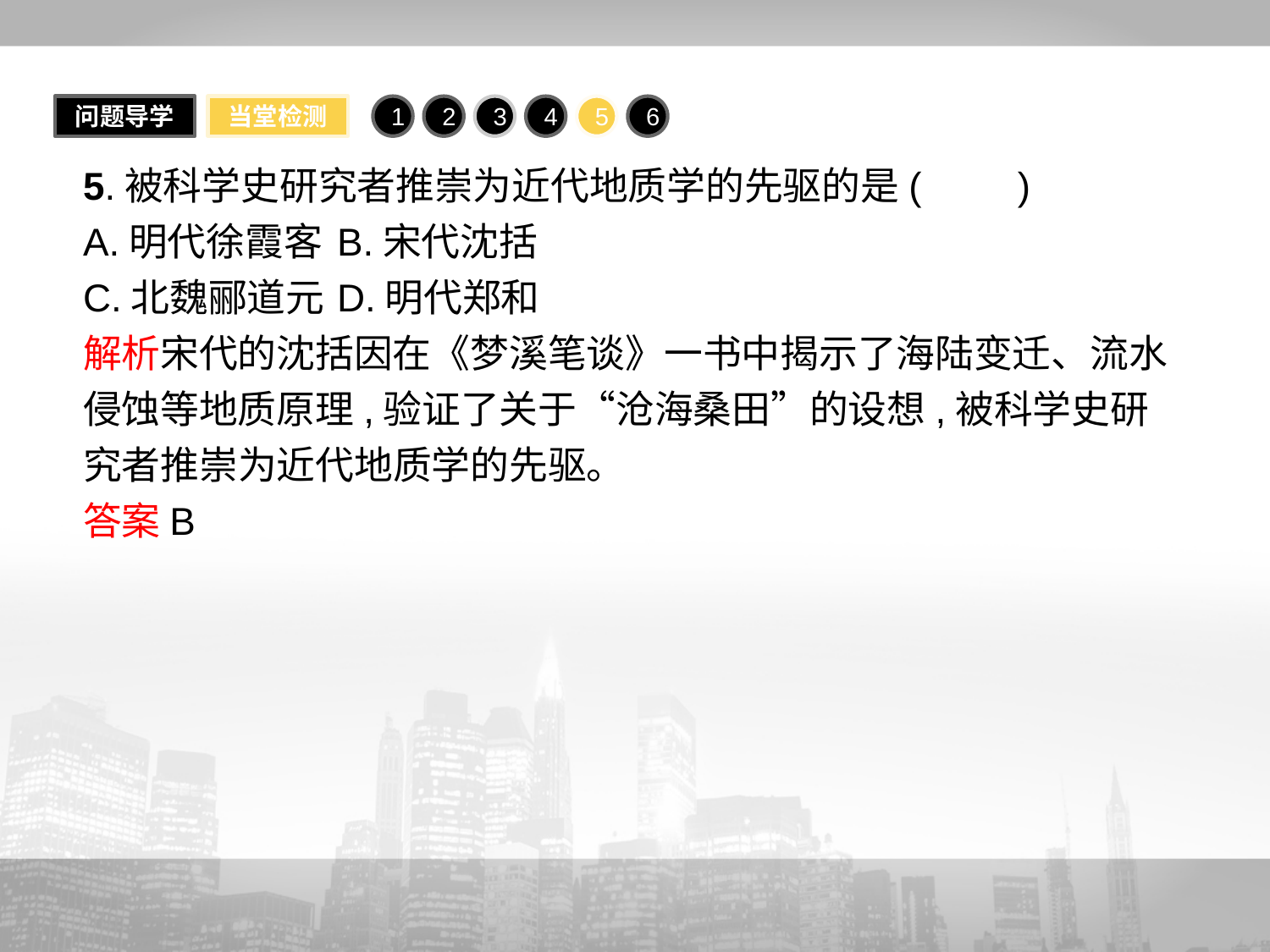

问题导学
当堂检测
1
2
3
4
5
6
5.被科学史研究者推崇为近代地质学的先驱的是(　　)
A.明代徐霞客	B.宋代沈括
C.北魏郦道元	D.明代郑和
解析宋代的沈括因在《梦溪笔谈》一书中揭示了海陆变迁、流水侵蚀等地质原理,验证了关于“沧海桑田”的设想,被科学史研究者推崇为近代地质学的先驱。
答案B